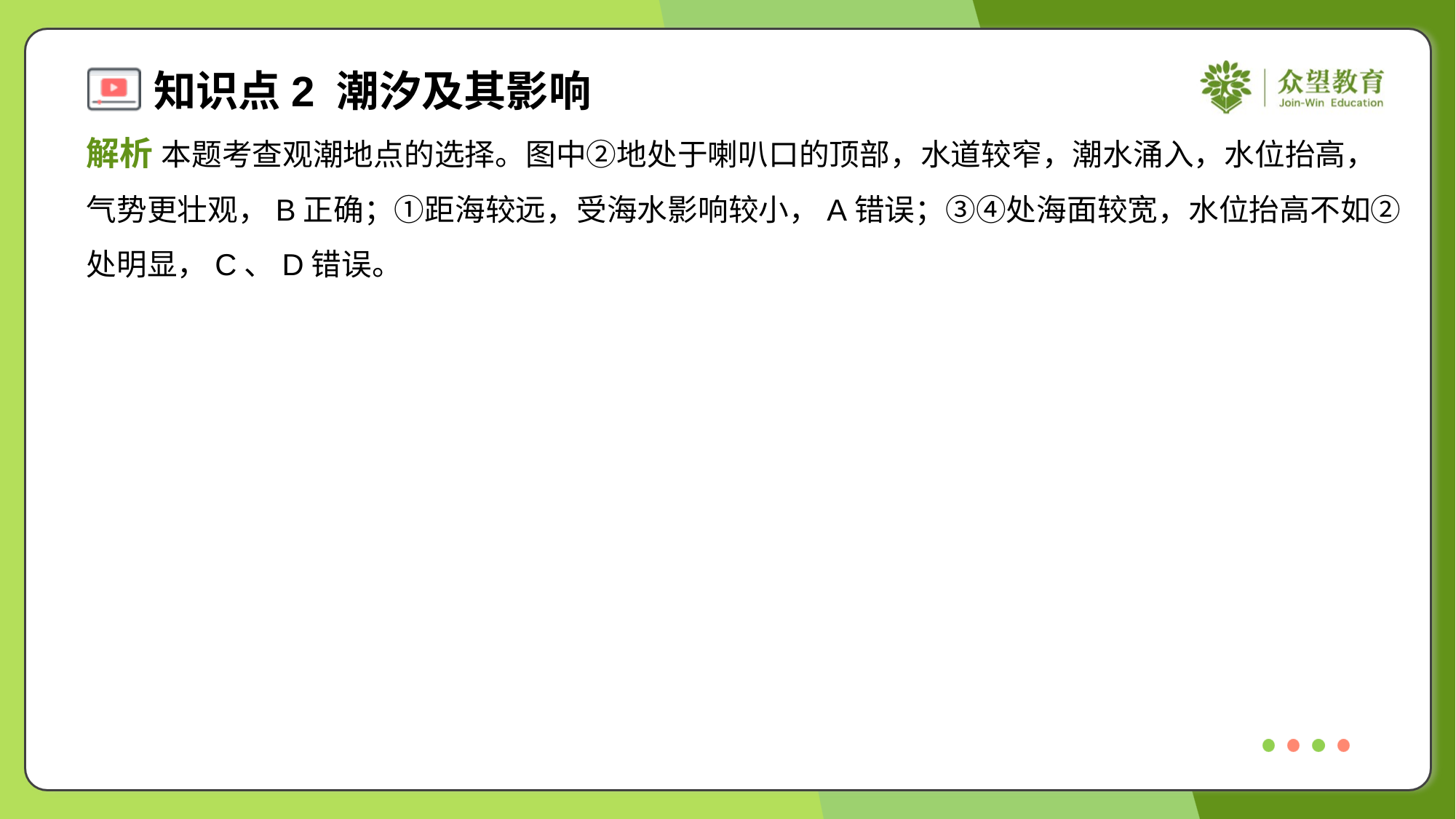

解析 本题考查观潮地点的选择。图中②地处于喇叭口的顶部，水道较窄，潮水涌入，水位抬高，
气势更壮观，B正确；①距海较远，受海水影响较小，A错误；③④处海面较宽，水位抬高不如②
处明显，C、D错误。